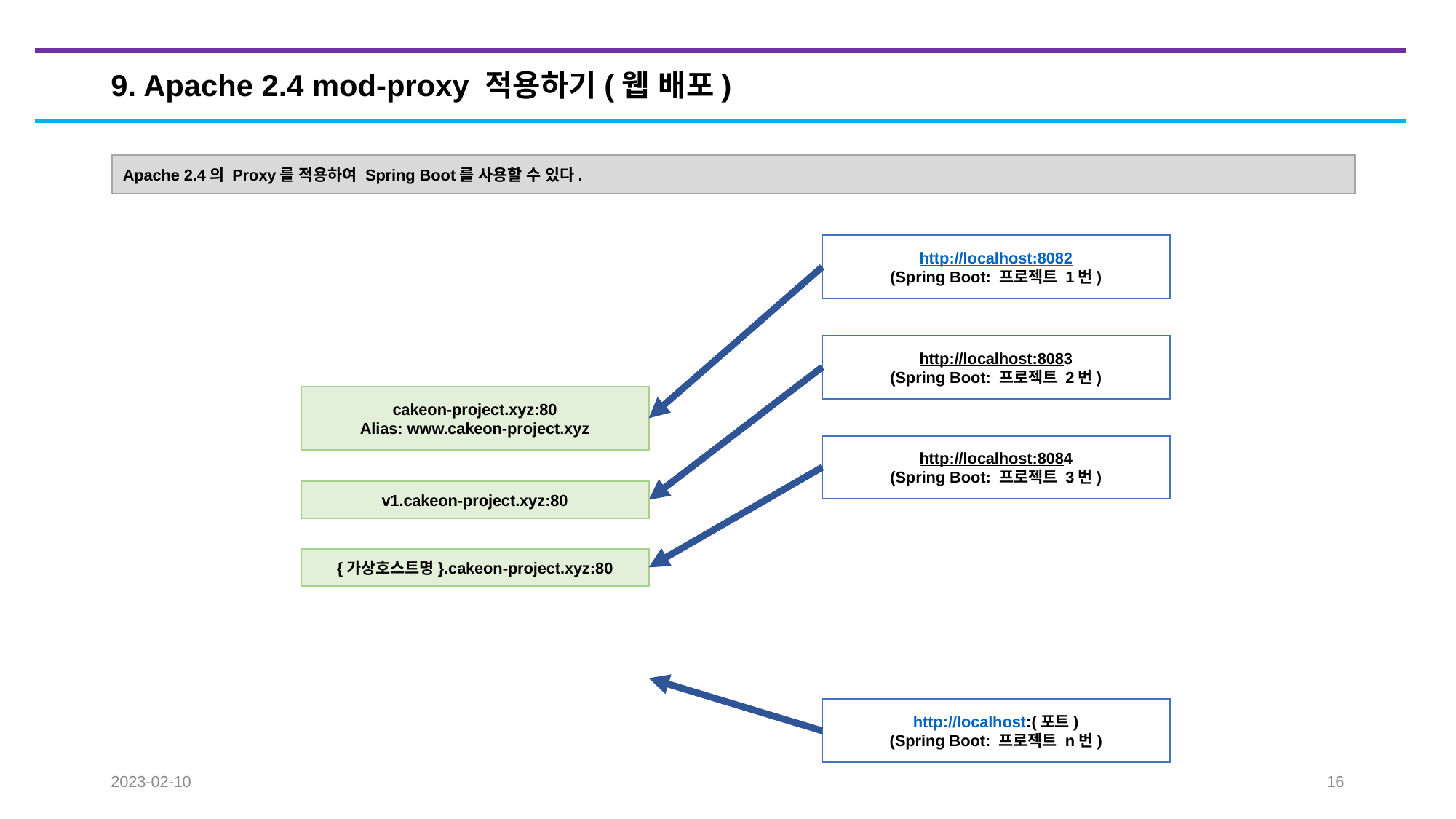

# 9. Apache 2.4 mod-proxy 적용하기(웹 배포)
Apache 2.4의 Proxy를 적용하여 Spring Boot를 사용할 수 있다.
http://localhost:8082
(Spring Boot: 프로젝트 1번)
http://localhost:8083
(Spring Boot: 프로젝트 2번)
cakeon-project.xyz:80
Alias: www.cakeon-project.xyz
http://localhost:8084
(Spring Boot: 프로젝트 3번)
v1.cakeon-project.xyz:80
{가상호스트명}.cakeon-project.xyz:80
http://localhost:(포트)
(Spring Boot: 프로젝트 n번)
2023-02-10
16